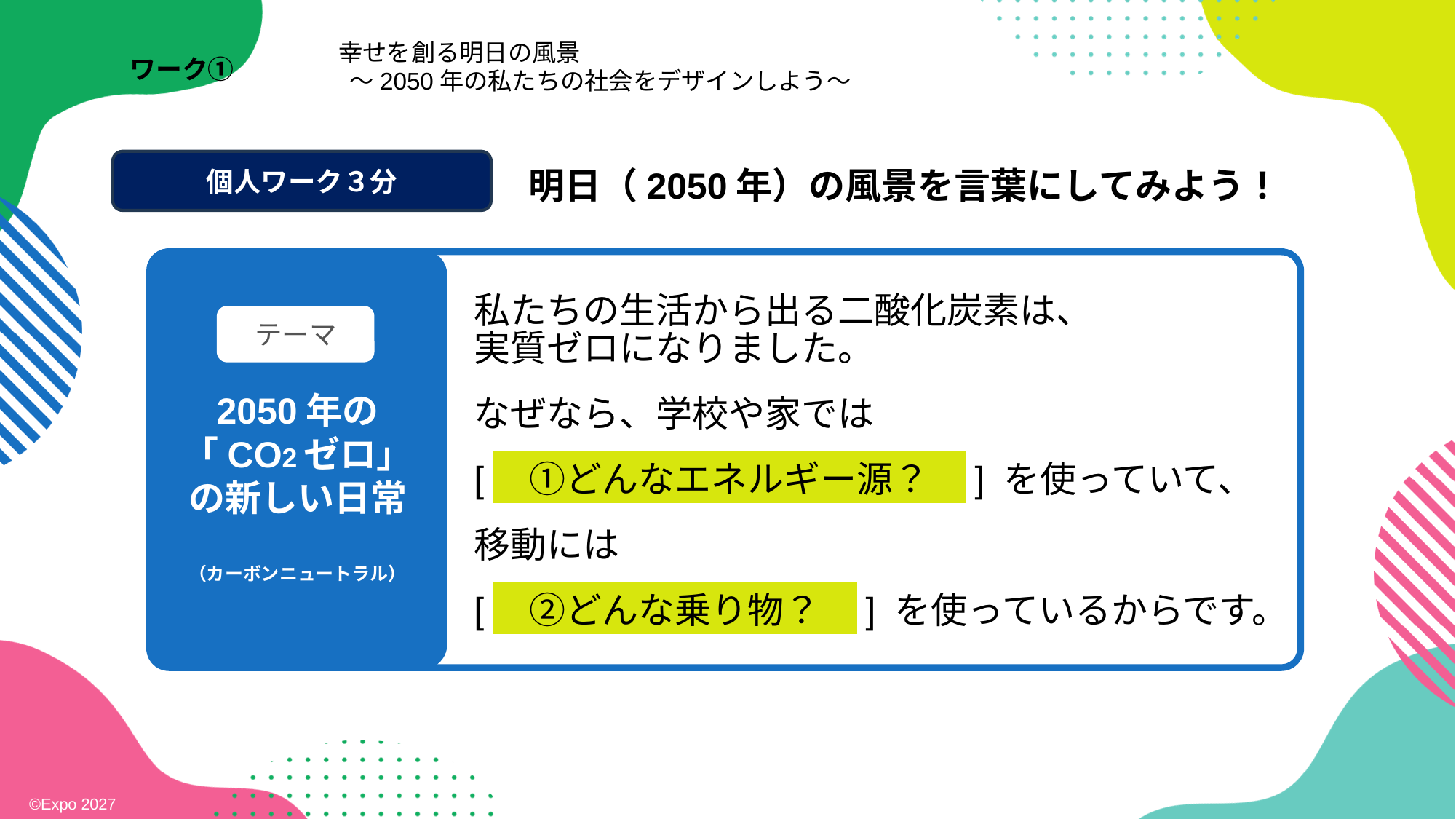

幸せを創る明日の風景
 ～2050年の私たちの社会をデザインしよう～

ワーク①
個人ワーク３分
明日（2050年）の風景を言葉にしてみよう！

私たちの生活から出る二酸化炭素は、
実質ゼロになりました。
なぜなら、学校や家では
[　①どんなエネルギー源？　] を使っていて、
移動には
[　②どんな乗り物？　] を使っているからです。
テーマ
2050年の
「CO2ゼロ」の新しい日常

（カーボンニュートラル）